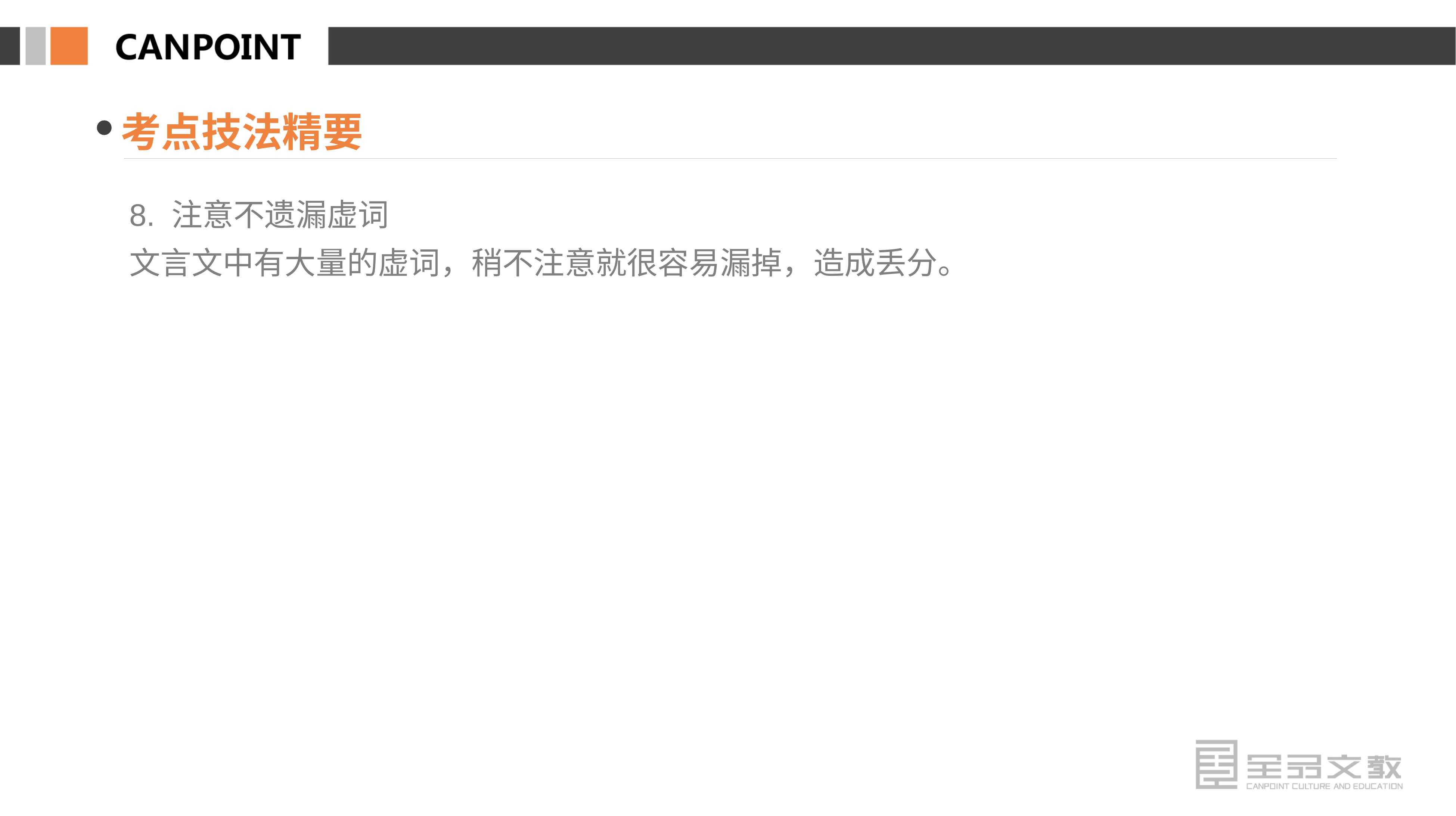

考点技法精要

8. 注意不遗漏虚词
文言文中有大量的虚词，稍不注意就很容易漏掉，造成丢分。